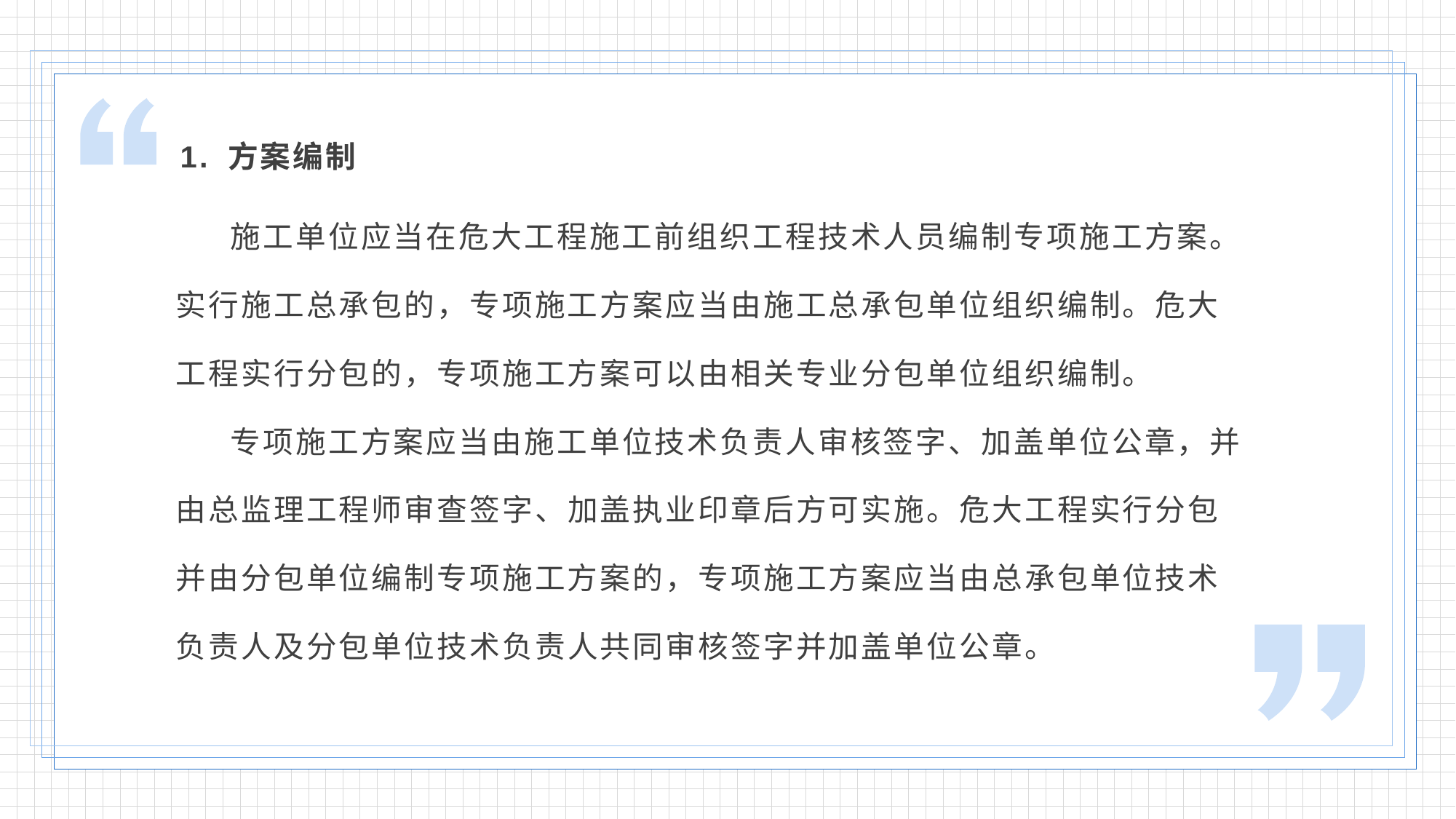

1. 方案编制

施工单位应当在危大工程施工前组织工程技术人员编制专项施工方案。实行施工总承包的，专项施工方案应当由施工总承包单位组织编制。危大工程实行分包的，专项施工方案可以由相关专业分包单位组织编制。
专项施工方案应当由施工单位技术负责人审核签字、加盖单位公章，并由总监理工程师审查签字、加盖执业印章后方可实施。危大工程实行分包并由分包单位编制专项施工方案的，专项施工方案应当由总承包单位技术负责人及分包单位技术负责人共同审核签字并加盖单位公章。